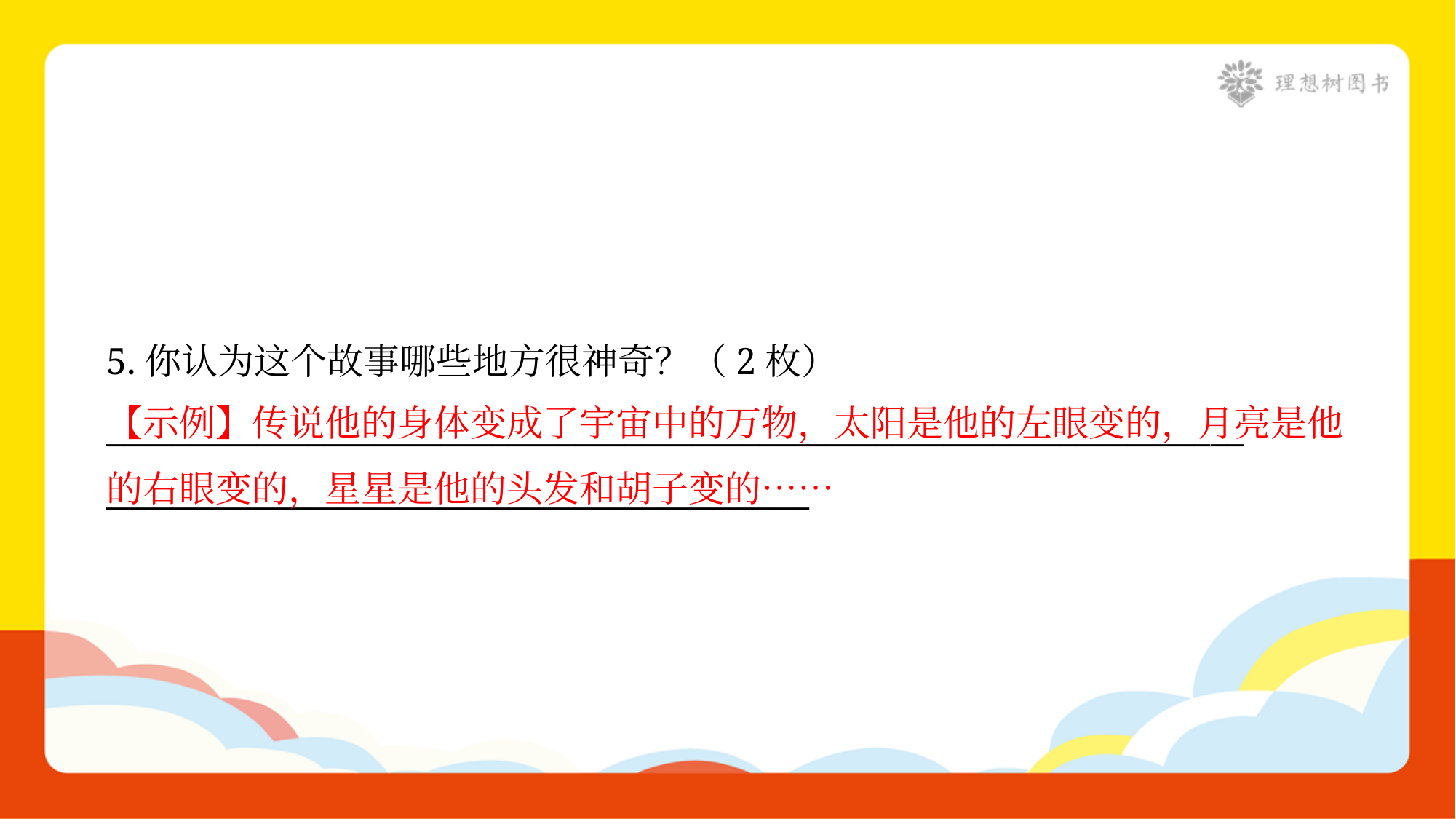

5.你认为这个故事哪些地方很神奇？（2枚）
____________________________________________________________________
__________________________________________
【示例】传说他的身体变成了宇宙中的万物，太阳是他的左眼变的，月亮是他的右眼变的，星星是他的头发和胡子变的……